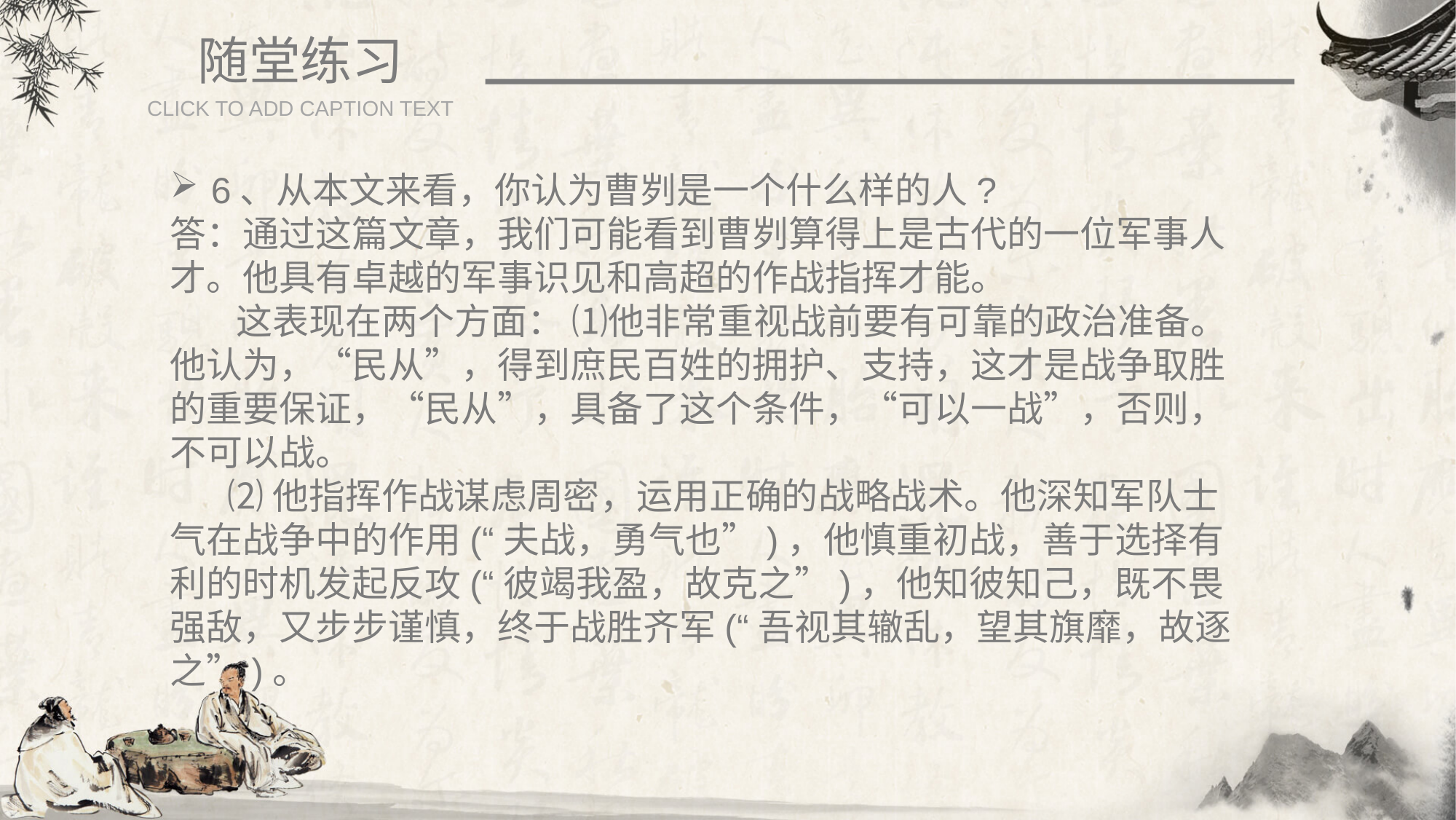

随堂练习

CLICK TO ADD CAPTION TEXT
6、从本文来看，你认为曹刿是一个什么样的人?
答：通过这篇文章，我们可能看到曹刿算得上是古代的一位军事人才。他具有卓越的军事识见和高超的作战指挥才能。
       这表现在两个方面： ⑴他非常重视战前要有可靠的政治准备。他认为，“民从”，得到庶民百姓的拥护、支持，这才是战争取胜的重要保证，“民从”，具备了这个条件，“可以一战”，否则，不可以战。
       ⑵他指挥作战谋虑周密，运用正确的战略战术。他深知军队士气在战争中的作用(“夫战，勇气也”)，他慎重初战，善于选择有利的时机发起反攻(“彼竭我盈，故克之”)，他知彼知己，既不畏强敌，又步步谨慎，终于战胜齐军(“吾视其辙乱，望其旗靡，故逐之”)。